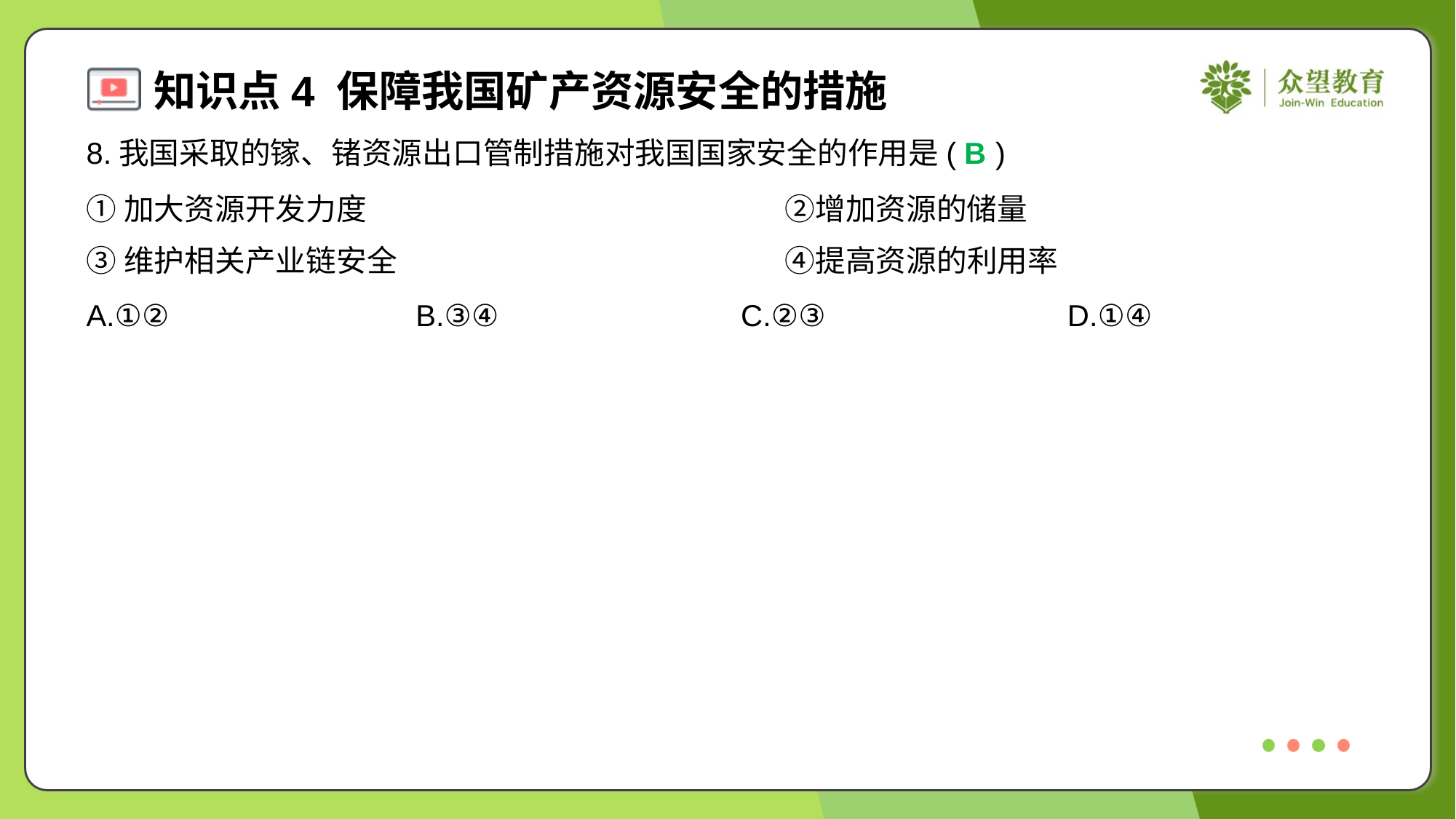

8.我国采取的镓、锗资源出口管制措施对我国国家安全的作用是(     )
B
①加大资源开发力度	②增加资源的储量
③维护相关产业链安全	④提高资源的利用率
A.①②	B.③④	C.②③	D.①④